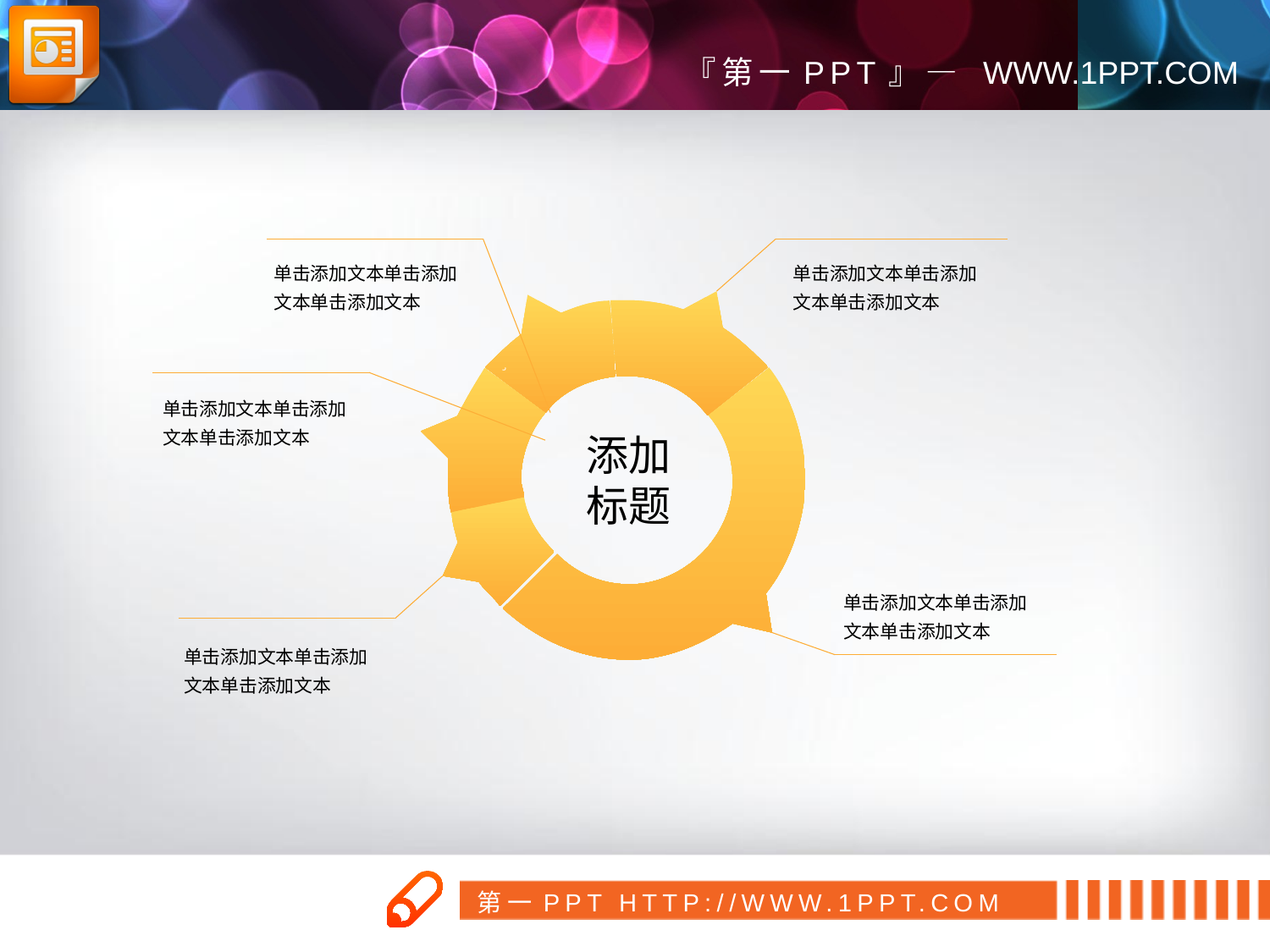

单击添加文本单击添加
文本单击添加文本
单击添加文本单击添加
文本单击添加文本

单击添加文本单击添加
文本单击添加文本
添加标题

单击添加文本单击添加
文本单击添加文本
单击添加文本单击添加
文本单击添加文本